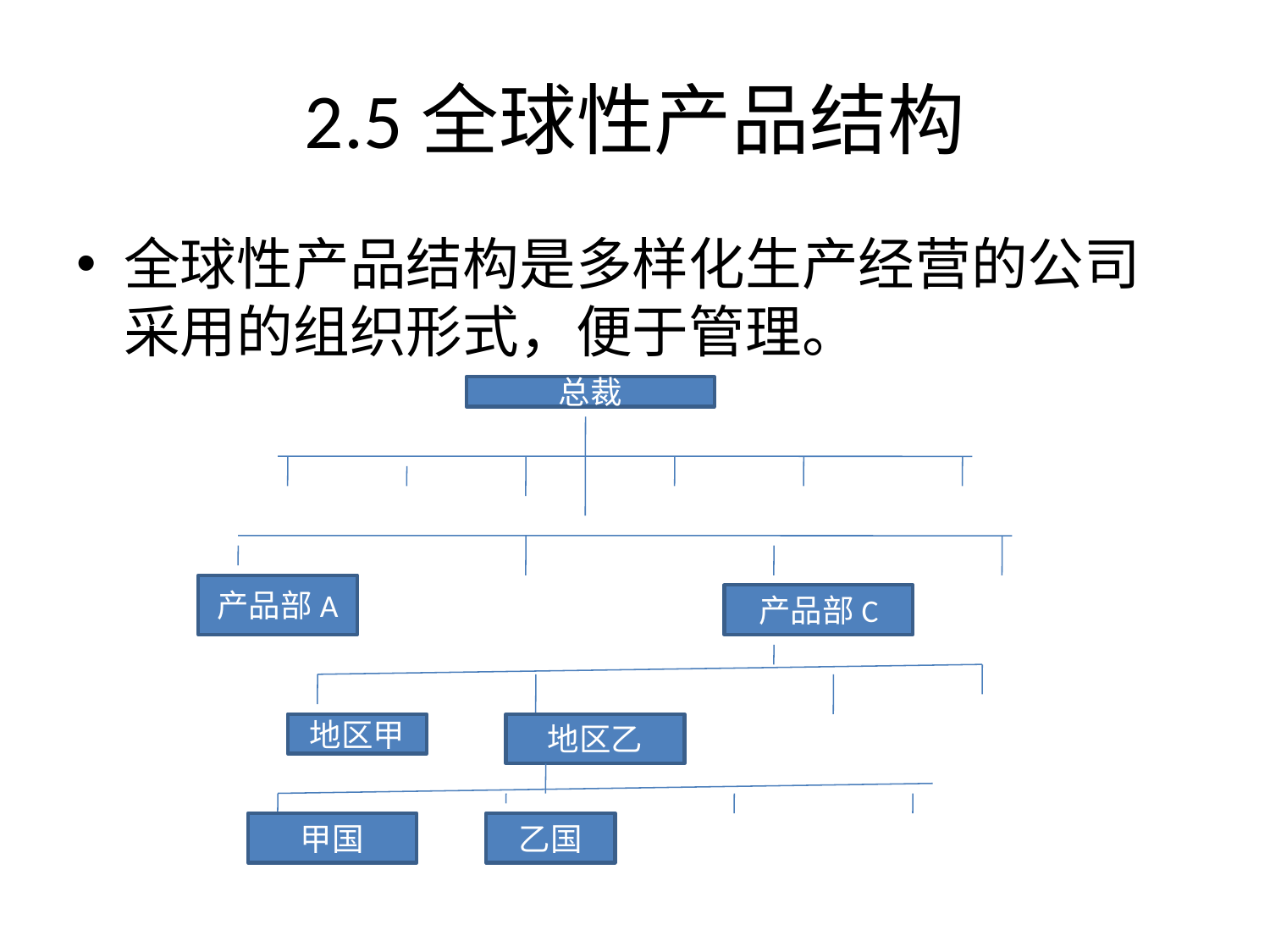

# 2.5全球性产品结构
全球性产品结构是多样化生产经营的公司采用的组织形式，便于管理。

总裁
产品部A
产品部C
地区甲
地区乙
甲国
乙国